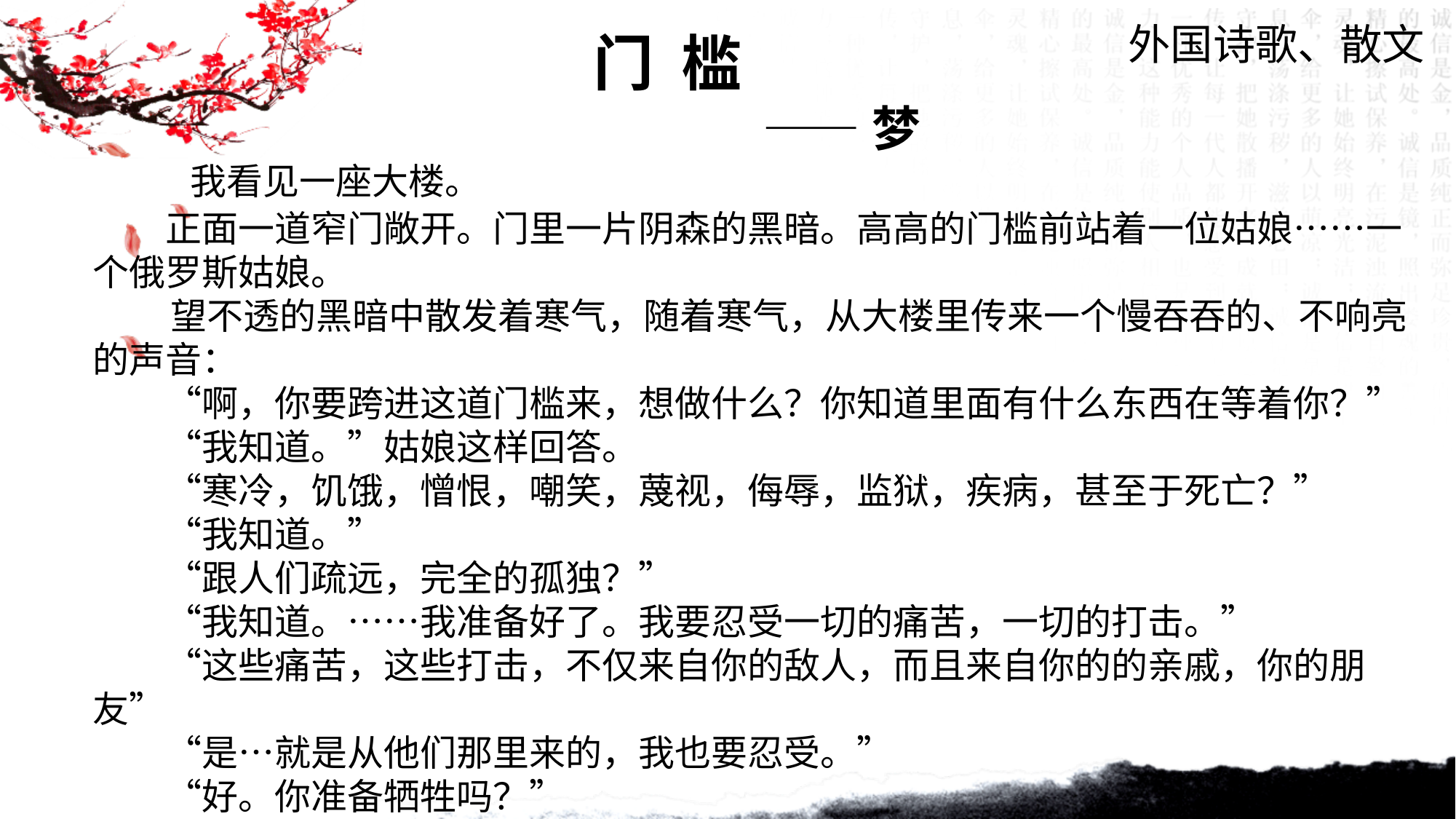

外国诗歌、散文
门  槛
                                ——梦
         我看见一座大楼。
　　正面一道窄门敞开。门里一片阴森的黑暗。高高的门槛前站着一位姑娘……一个俄罗斯姑娘。
　     望不透的黑暗中散发着寒气，随着寒气，从大楼里传来一个慢吞吞的、不响亮的声音：
　　“啊，你要跨进这道门槛来，想做什么？你知道里面有什么东西在等着你？”
　　“我知道。”姑娘这样回答。
　　“寒冷，饥饿，憎恨，嘲笑，蔑视，侮辱，监狱，疾病，甚至于死亡？”
　　“我知道。”
　　“跟人们疏远，完全的孤独？”
　　“我知道。……我准备好了。我要忍受一切的痛苦，一切的打击。”
　　“这些痛苦，这些打击，不仅来自你的敌人，而且来自你的的亲戚，你的朋友”
　　“是…就是从他们那里来的，我也要忍受。”
　　“好。你准备牺牲吗？”
　　“是。”